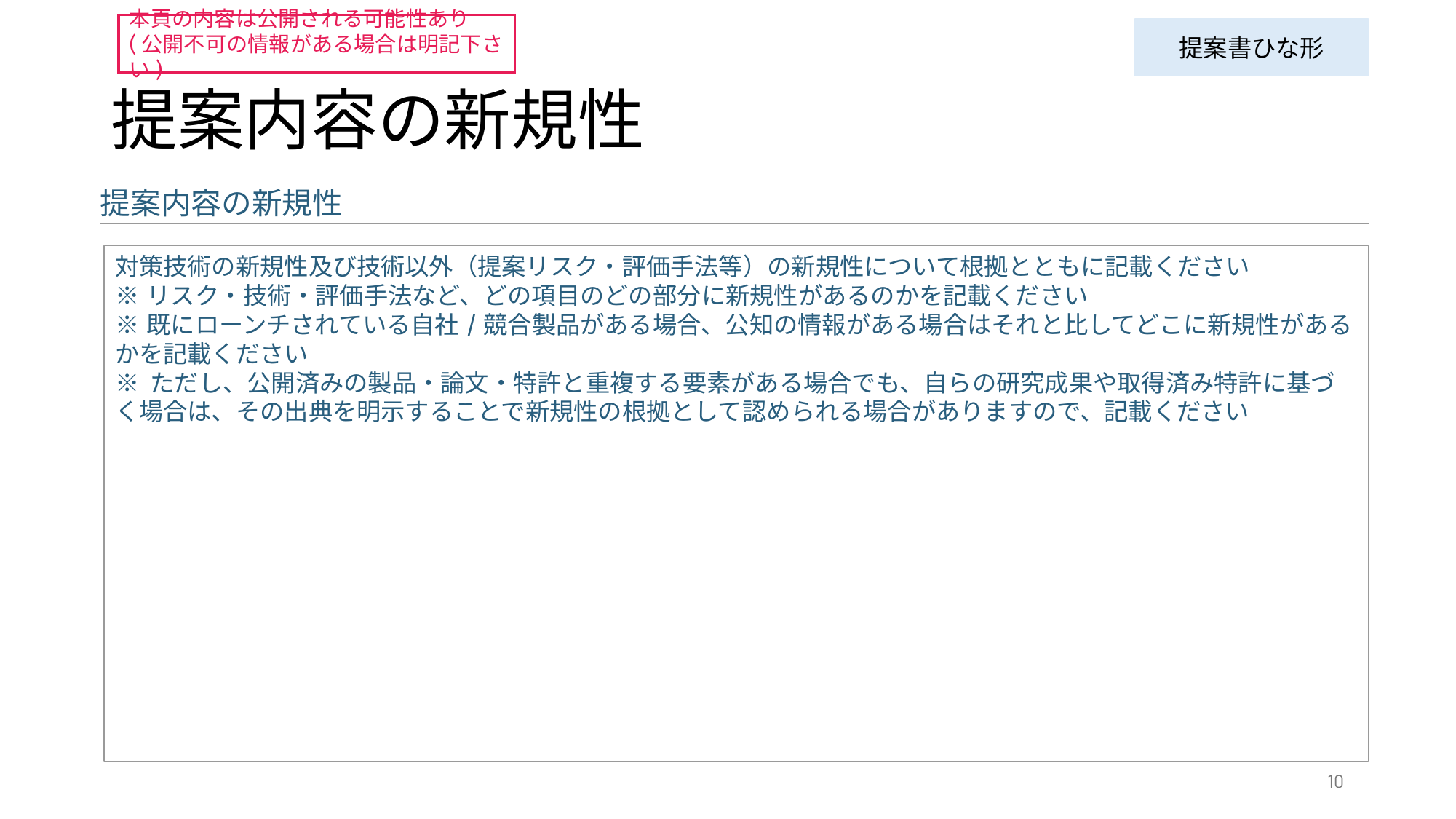

本頁の内容は公開される可能性あり
(公開不可の情報がある場合は明記下さい)
提案書ひな形
# 提案内容の新規性
提案内容の新規性
対策技術の新規性及び技術以外（提案リスク・評価手法等）の新規性について根拠とともに記載ください
※	リスク・技術・評価手法など、どの項目のどの部分に新規性があるのかを記載ください
※	既にローンチされている自社/競合製品がある場合、公知の情報がある場合はそれと比してどこに新規性があるかを記載ください
※ ただし、公開済みの製品・論文・特許と重複する要素がある場合でも、自らの研究成果や取得済み特許に基づく場合は、その出典を明示することで新規性の根拠として認められる場合がありますので、記載ください